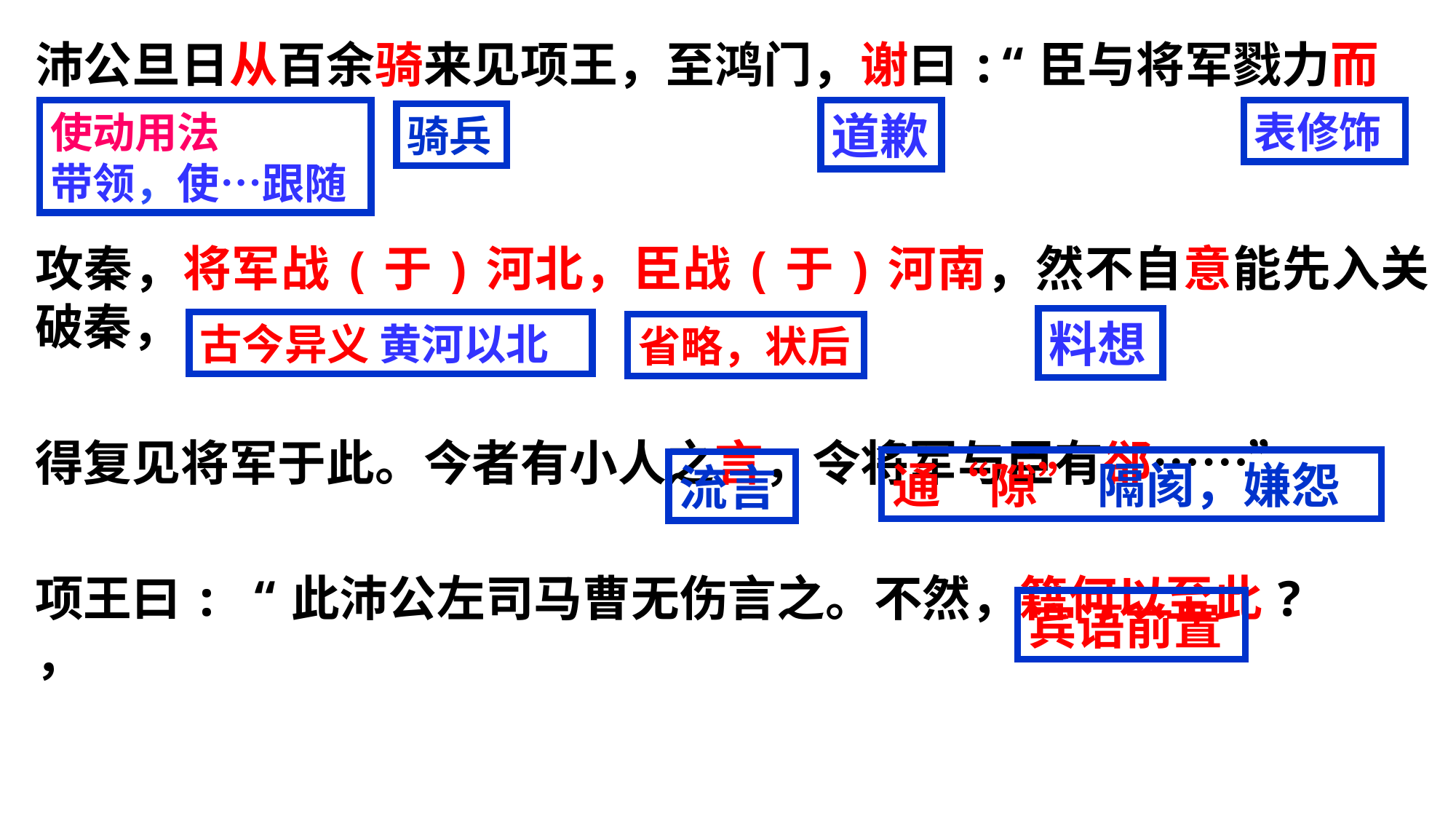

沛公旦日从百余骑来见项王，至鸿门，谢曰:“臣与将军戮力而

攻秦，将军战(于)河北，臣战(于)河南，然不自意能先入关破秦，

得复见将军于此。今者有小人之言，令将军与臣有郤……”

项王曰: “此沛公左司马曹无伤言之。不然，籍何以至此?     ，

道歉
使动用法
带领，使…跟随
表修饰
骑兵
料想
古今异义 黄河以北
省略，状后
通“隙” 隔阂，嫌怨
流言
宾语前置